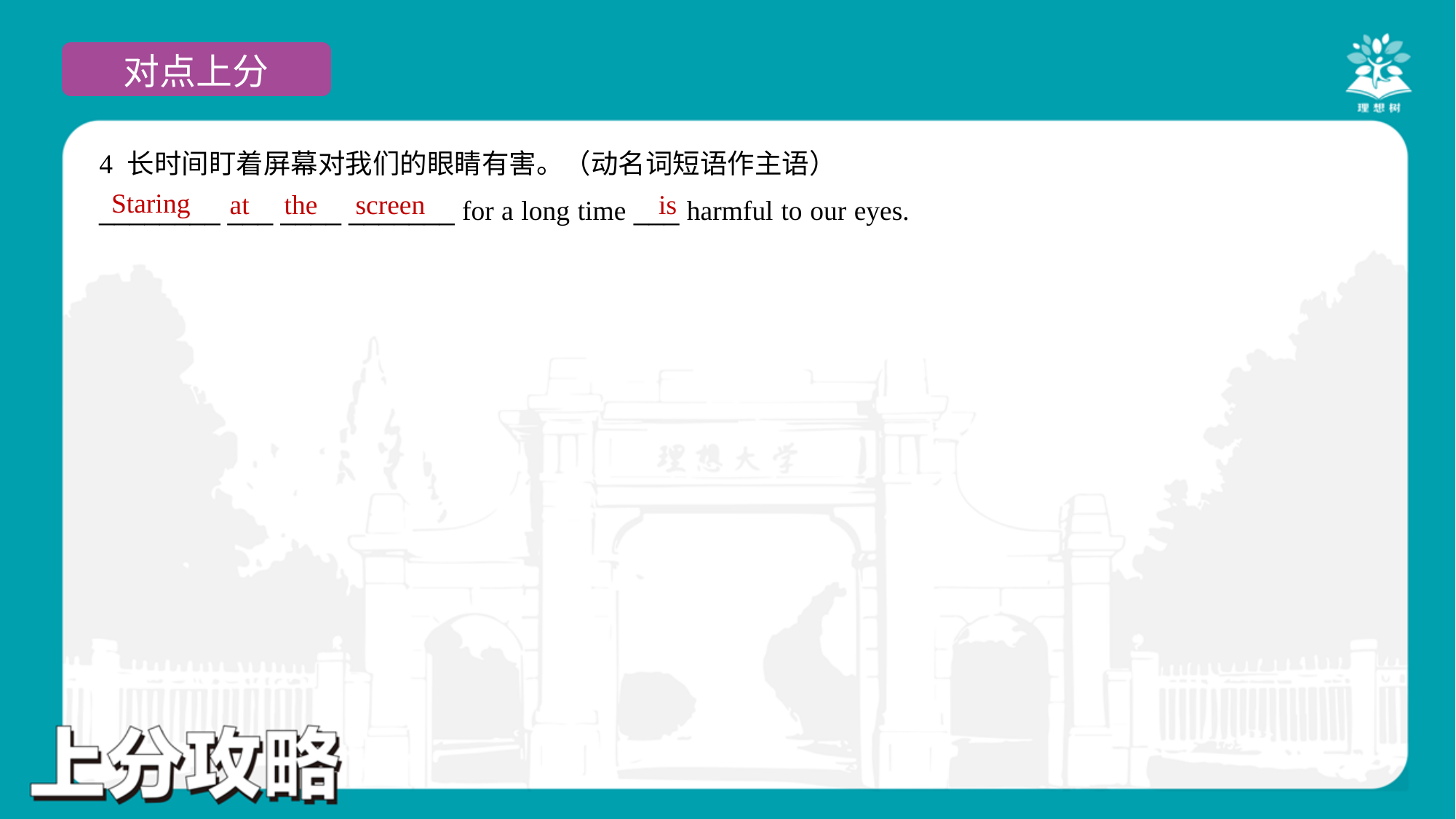

4 长时间盯着屏幕对我们的眼睛有害。（动名词短语作主语）
________ ___ ____ _______ for a long time ___ harmful to our eyes.
Staring
at
the
screen
is